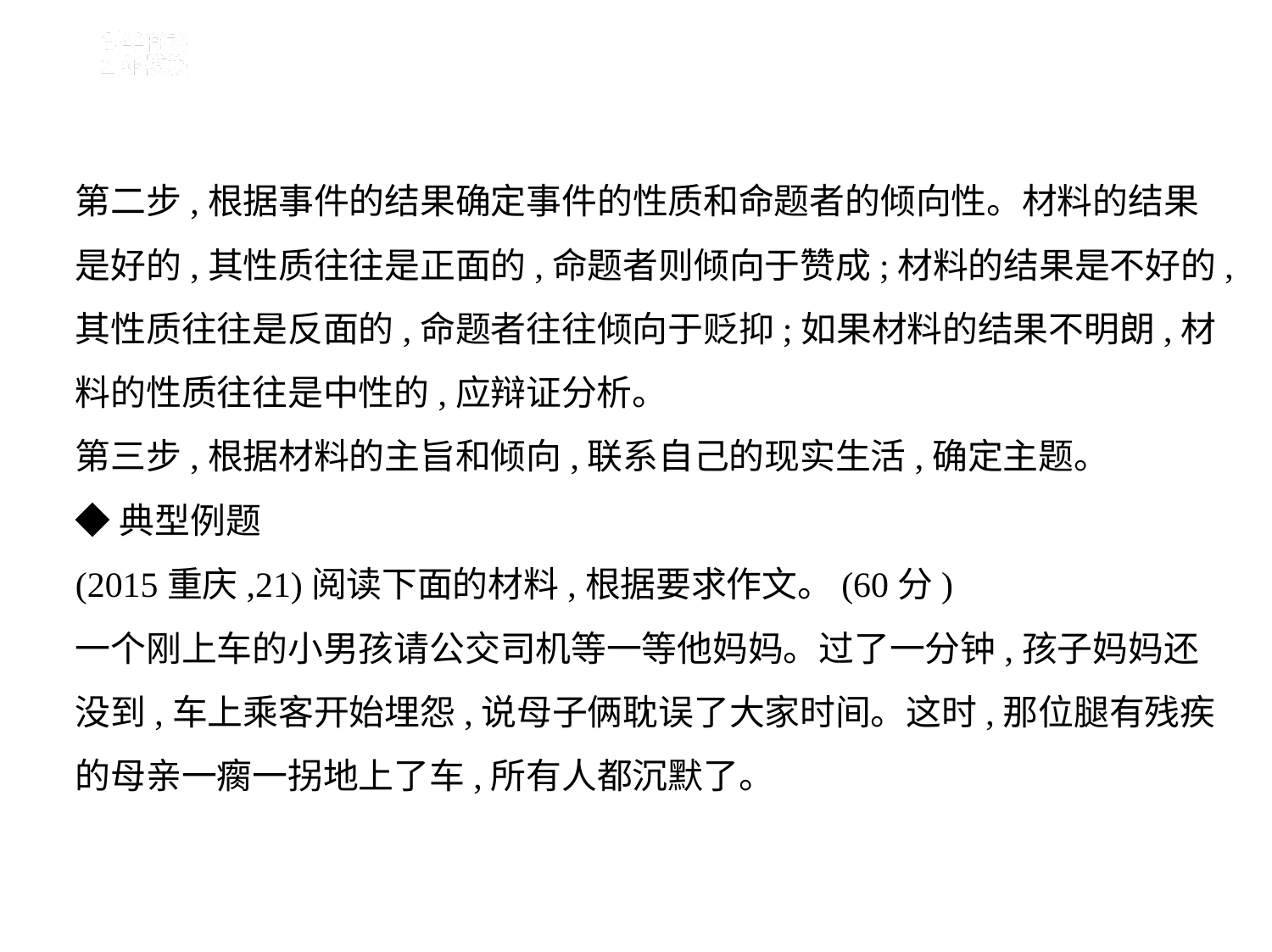

第二步,根据事件的结果确定事件的性质和命题者的倾向性。材料的结果
是好的,其性质往往是正面的,命题者则倾向于赞成;材料的结果是不好的,
其性质往往是反面的,命题者往往倾向于贬抑;如果材料的结果不明朗,材
料的性质往往是中性的,应辩证分析。
第三步,根据材料的主旨和倾向,联系自己的现实生活,确定主题。
◆典型例题
(2015重庆,21)阅读下面的材料,根据要求作文。(60分)
一个刚上车的小男孩请公交司机等一等他妈妈。过了一分钟,孩子妈妈还
没到,车上乘客开始埋怨,说母子俩耽误了大家时间。这时,那位腿有残疾
的母亲一瘸一拐地上了车,所有人都沉默了。